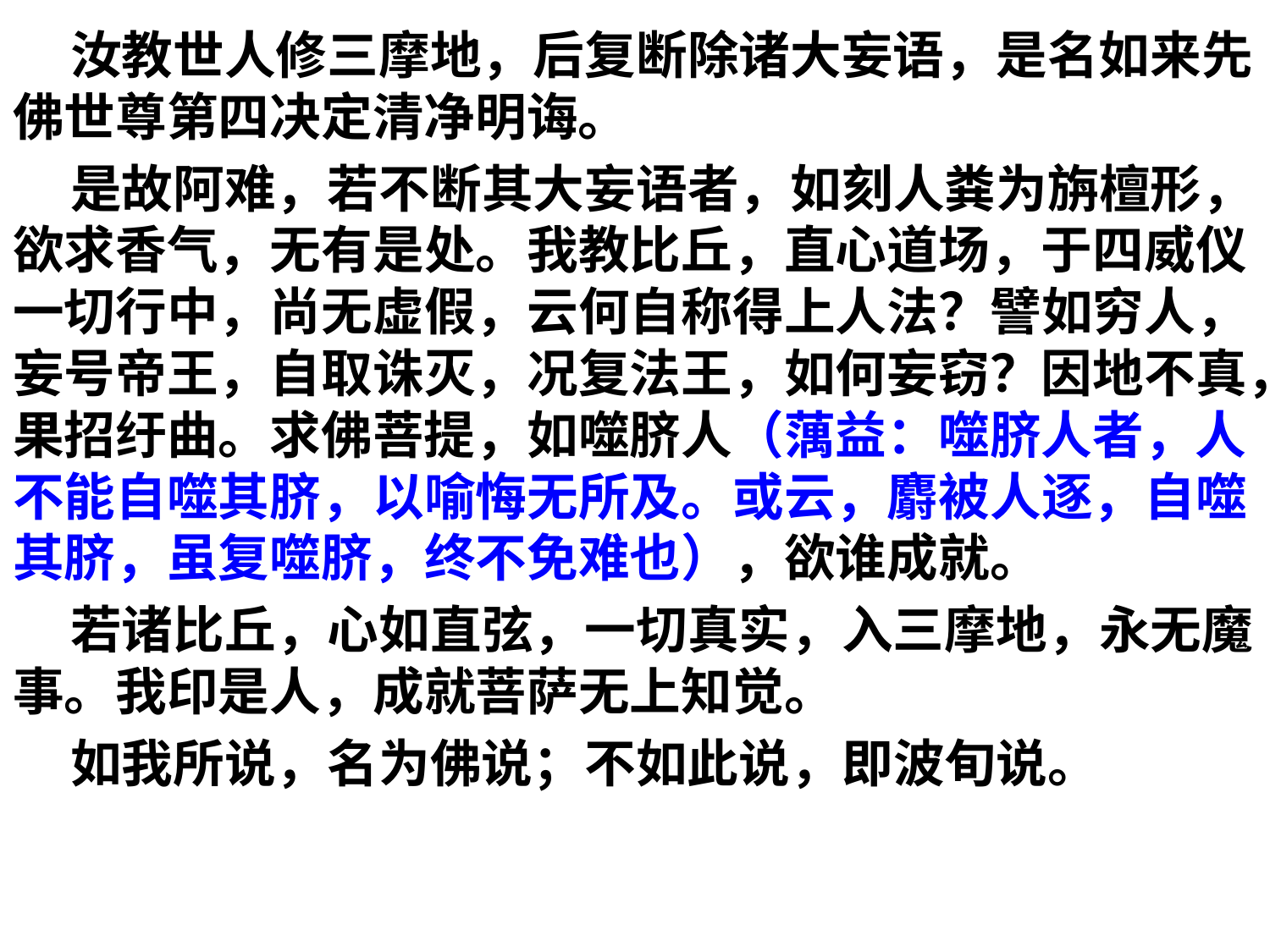

汝教世人修三摩地，后复断除诸大妄语，是名如来先佛世尊第四决定清净明诲。
    是故阿难，若不断其大妄语者，如刻人粪为旃檀形，欲求香气，无有是处。我教比丘，直心道场，于四威仪一切行中，尚无虚假，云何自称得上人法？譬如穷人，妄号帝王，自取诛灭，况复法王，如何妄窃？因地不真，果招纡曲。求佛菩提，如噬脐人（蕅益：噬脐人者，人不能自噬其脐，以喻悔无所及。或云，麝被人逐，自噬其脐，虽复噬脐，终不免难也），欲谁成就。
    若诸比丘，心如直弦，一切真实，入三摩地，永无魔事。我印是人，成就菩萨无上知觉。
    如我所说，名为佛说；不如此说，即波旬说。